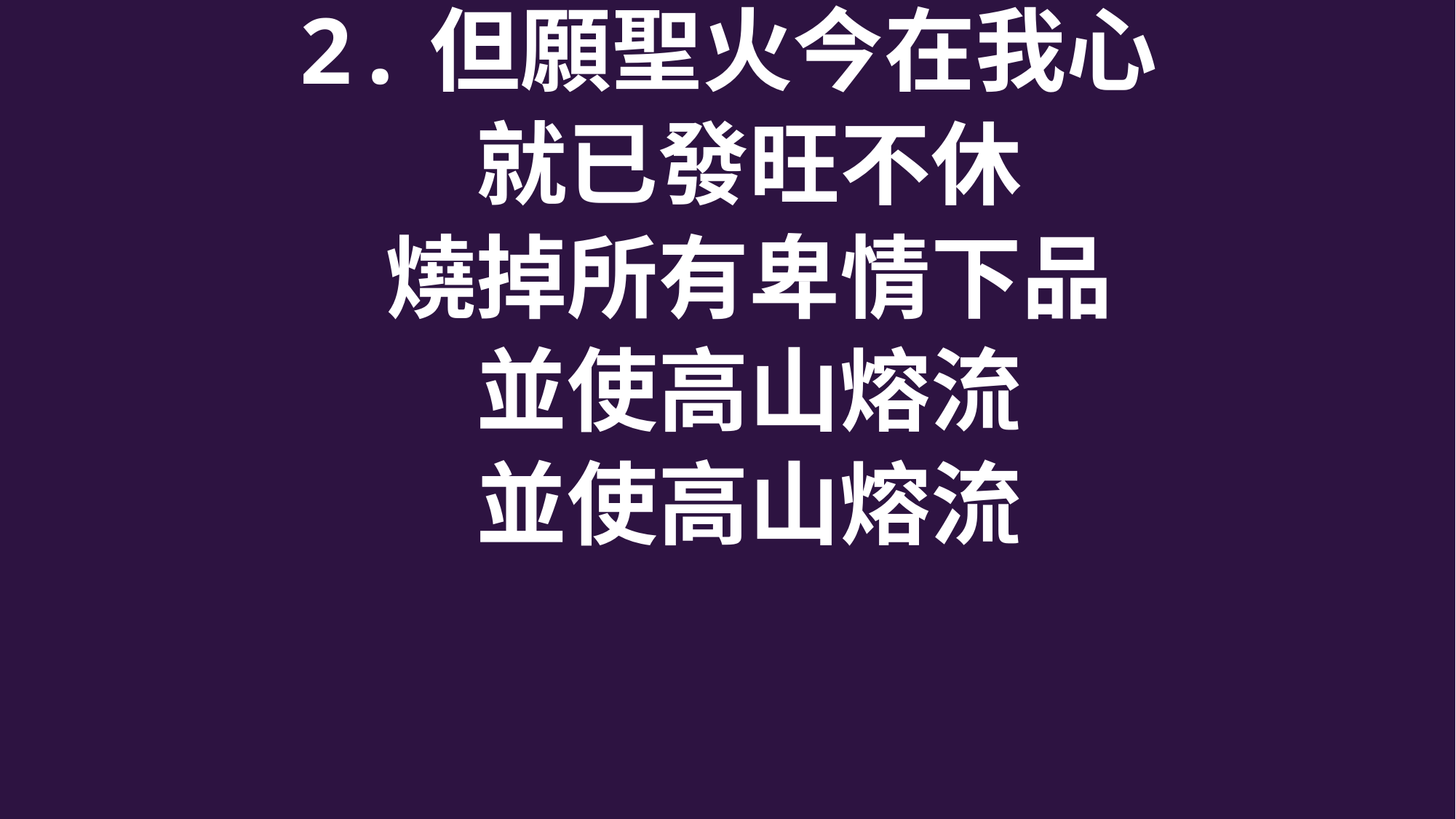

2.但願聖火今在我心
 就已發旺不休
 燒掉所有卑情下品
 並使高山熔流
 並使高山熔流